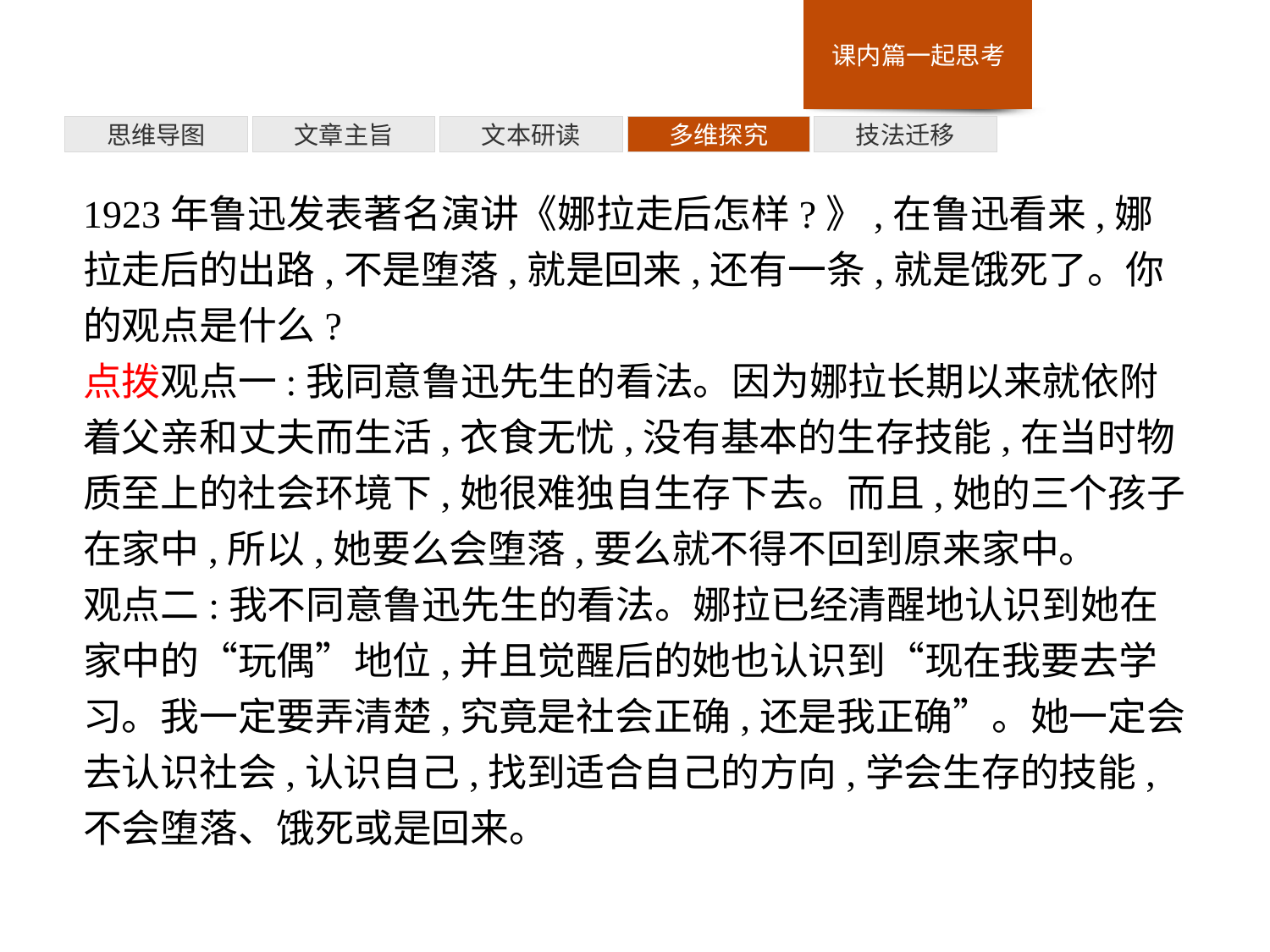

多维探究
思维导图
文章主旨
文本研读
技法迁移
1923年鲁迅发表著名演讲《娜拉走后怎样?》,在鲁迅看来,娜拉走后的出路,不是堕落,就是回来,还有一条,就是饿死了。你的观点是什么?
点拨观点一:我同意鲁迅先生的看法。因为娜拉长期以来就依附着父亲和丈夫而生活,衣食无忧,没有基本的生存技能,在当时物质至上的社会环境下,她很难独自生存下去。而且,她的三个孩子在家中,所以,她要么会堕落,要么就不得不回到原来家中。
观点二:我不同意鲁迅先生的看法。娜拉已经清醒地认识到她在家中的“玩偶”地位,并且觉醒后的她也认识到“现在我要去学习。我一定要弄清楚,究竟是社会正确,还是我正确”。她一定会去认识社会,认识自己,找到适合自己的方向,学会生存的技能,不会堕落、饿死或是回来。